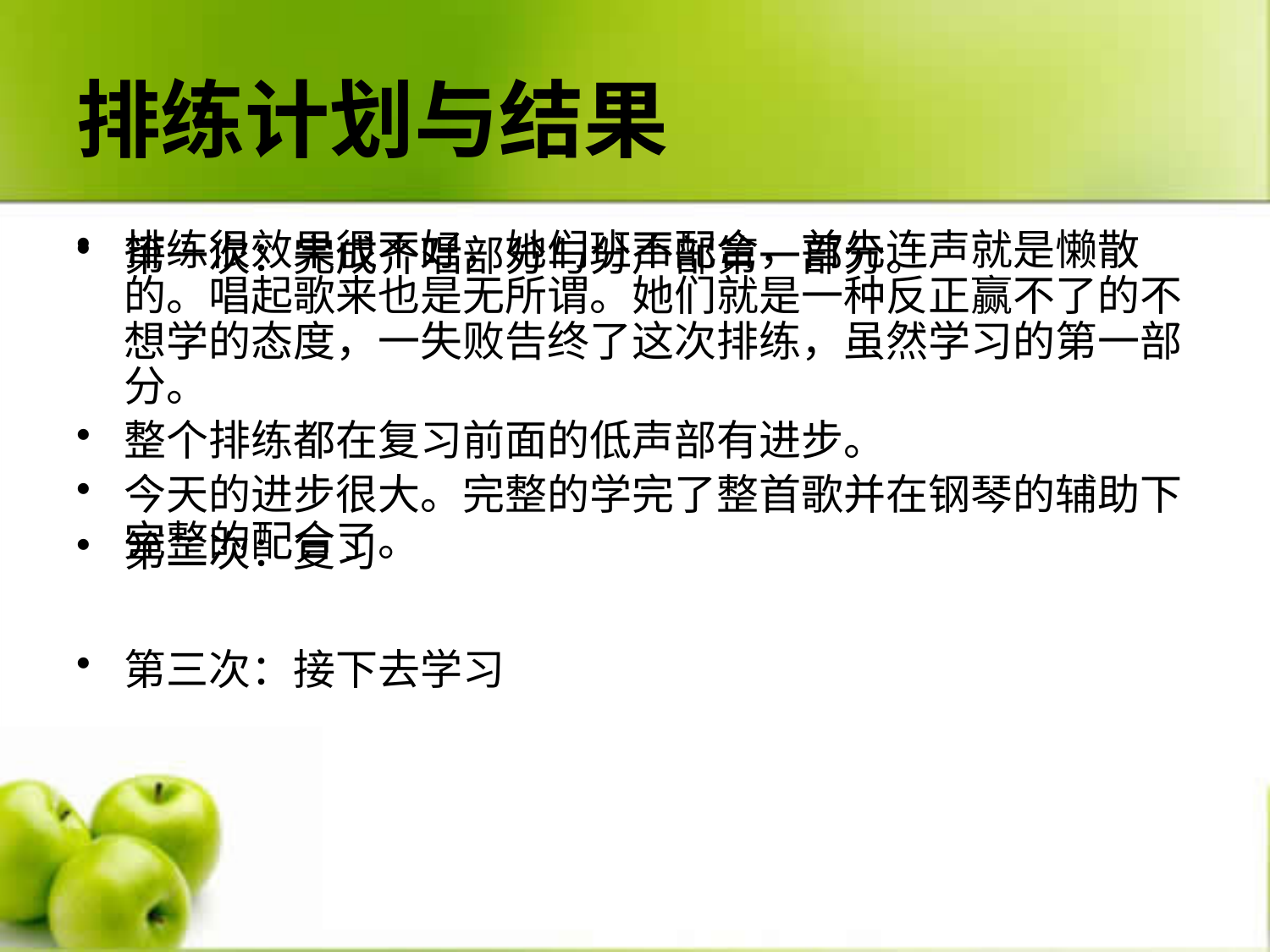

# 排练计划与结果
第一次：完成齐唱部分与分声部第一部分。

第二次：复习

第三次：接下去学习
排练很效果很不好，她们班不配合，首先连声就是懒散的。唱起歌来也是无所谓。她们就是一种反正赢不了的不想学的态度，一失败告终了这次排练，虽然学习的第一部分。
整个排练都在复习前面的低声部有进步。
今天的进步很大。完整的学完了整首歌并在钢琴的辅助下完整的配合了。